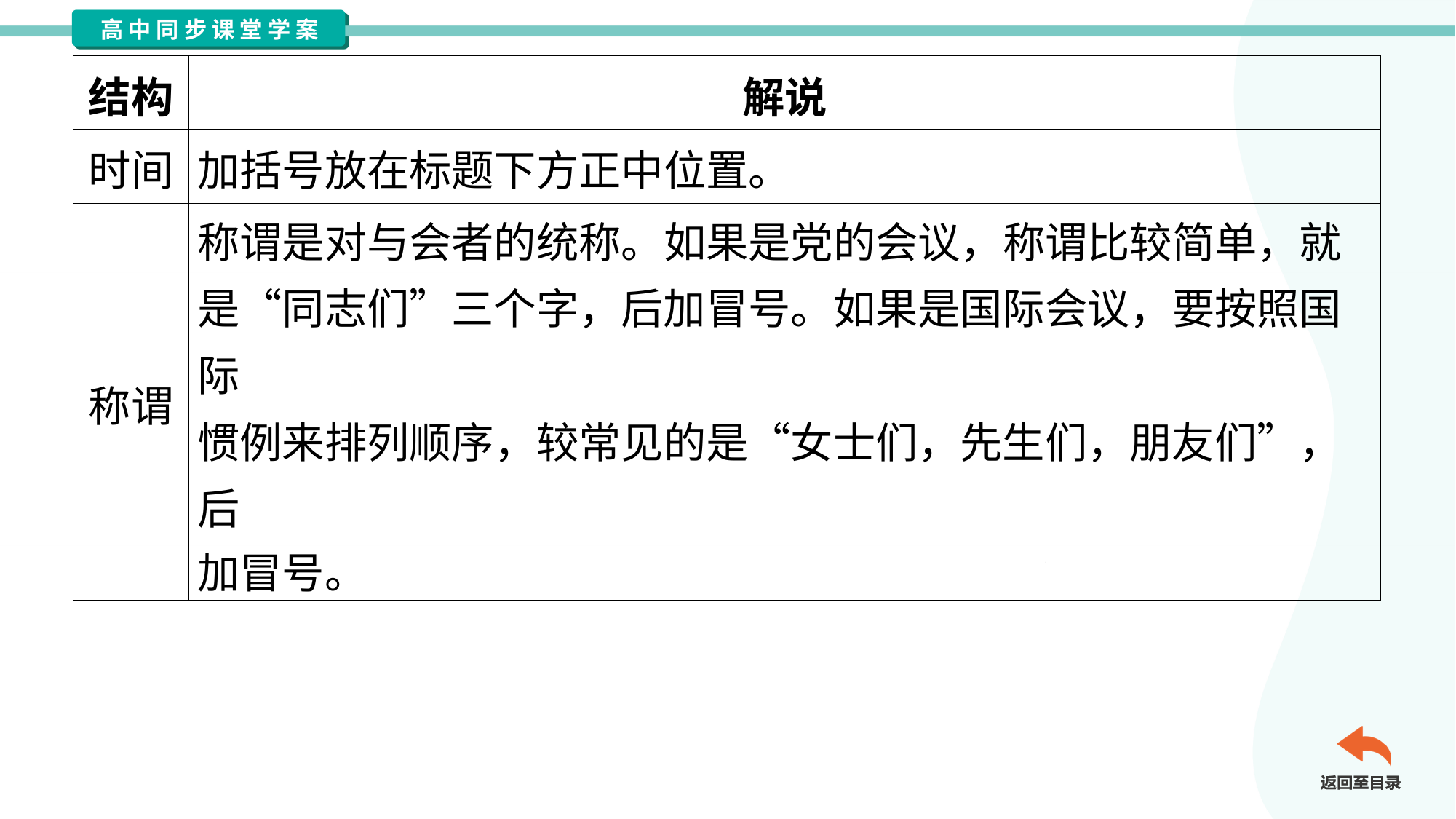

| 结构 | 解说 |
| --- | --- |
| 时间 | 加括号放在标题下方正中位置。 |
| 称谓 | 称谓是对与会者的统称。如果是党的会议，称谓比较简单，就 是“同志们”三个字，后加冒号。如果是国际会议，要按照国际 惯例来排列顺序，较常见的是“女士们，先生们，朋友们”，后 加冒号。 |